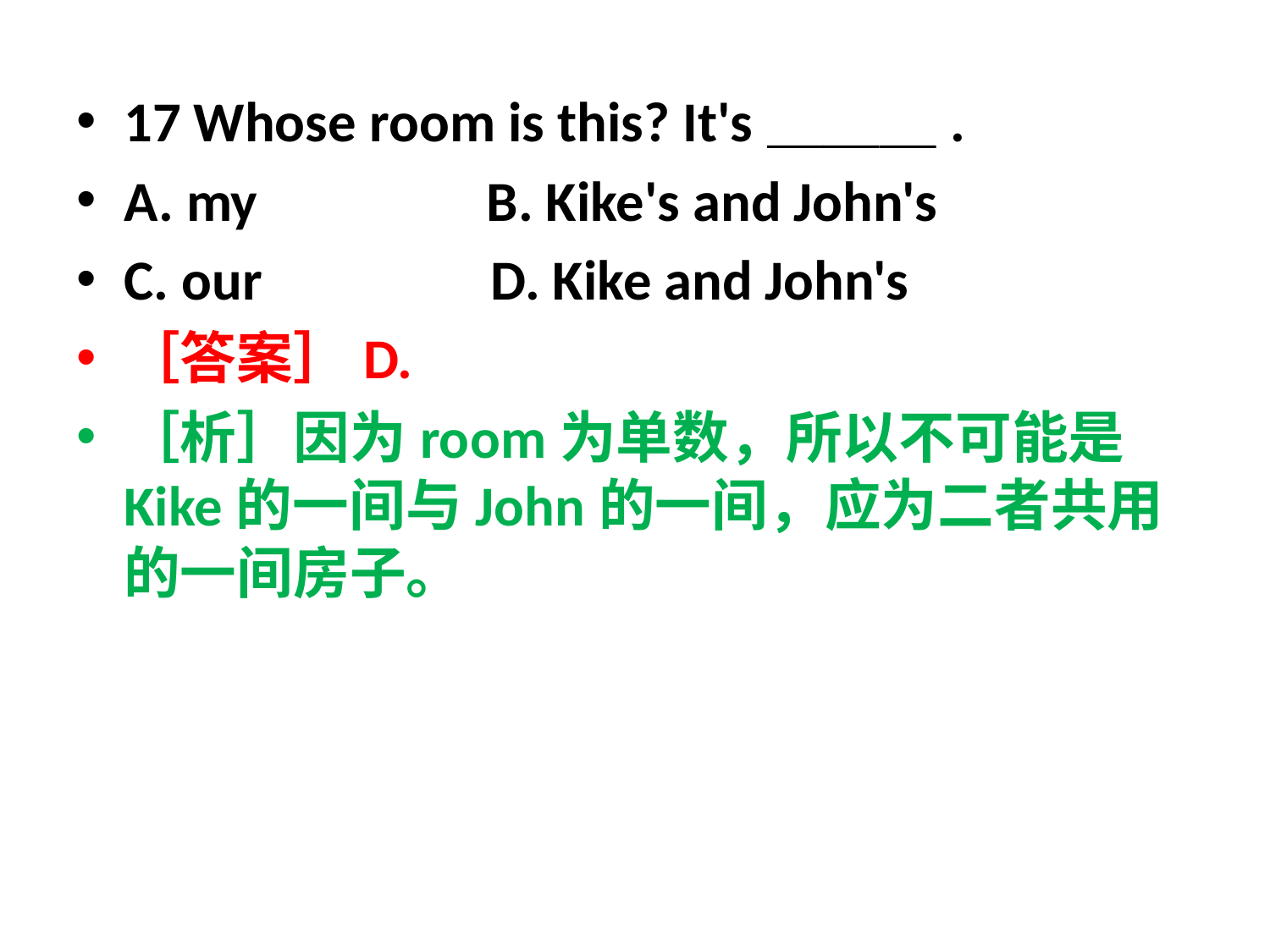

17 Whose room is this? It's＿＿＿.
A. my                  B. Kike's and John's
C. our                  D. Kike and John's
［答案］D.
［析］因为room为单数，所以不可能是Kike的一间与John的一间，应为二者共用的一间房子。